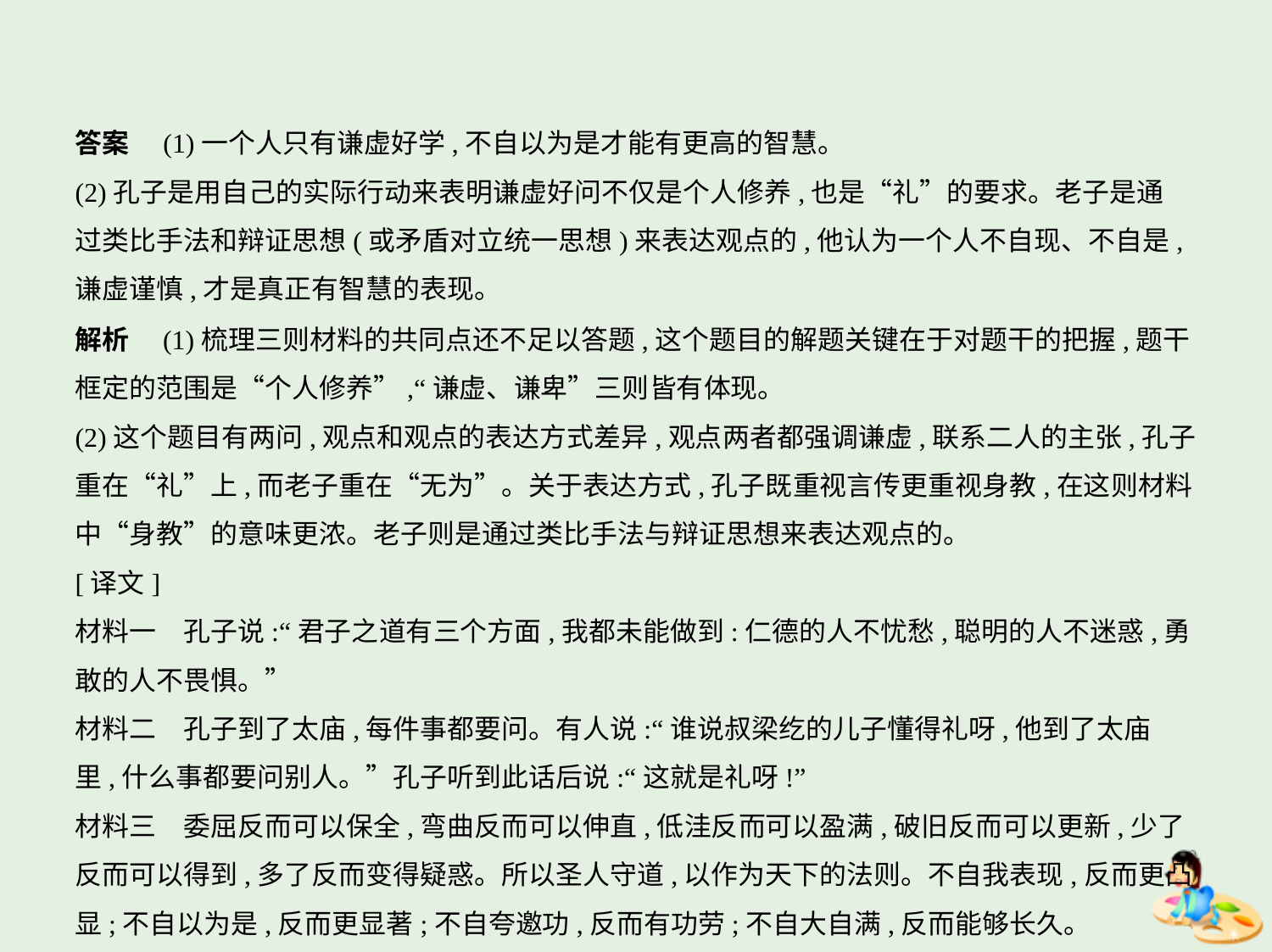

答案　(1)一个人只有谦虚好学,不自以为是才能有更高的智慧。
(2)孔子是用自己的实际行动来表明谦虚好问不仅是个人修养,也是“礼”的要求。老子是通
过类比手法和辩证思想(或矛盾对立统一思想)来表达观点的,他认为一个人不自现、不自是,
谦虚谨慎,才是真正有智慧的表现。
解析　(1)梳理三则材料的共同点还不足以答题,这个题目的解题关键在于对题干的把握,题干
框定的范围是“个人修养”,“谦虚、谦卑”三则皆有体现。
(2)这个题目有两问,观点和观点的表达方式差异,观点两者都强调谦虚,联系二人的主张,孔子
重在“礼”上,而老子重在“无为”。关于表达方式,孔子既重视言传更重视身教,在这则材料
中“身教”的意味更浓。老子则是通过类比手法与辩证思想来表达观点的。
[译文]
材料一　孔子说:“君子之道有三个方面,我都未能做到:仁德的人不忧愁,聪明的人不迷惑,勇
敢的人不畏惧。”
材料二　孔子到了太庙,每件事都要问。有人说:“谁说叔梁纥的儿子懂得礼呀,他到了太庙
里,什么事都要问别人。”孔子听到此话后说:“这就是礼呀!”
材料三　委屈反而可以保全,弯曲反而可以伸直,低洼反而可以盈满,破旧反而可以更新,少了
反而可以得到,多了反而变得疑惑。所以圣人守道,以作为天下的法则。不自我表现,反而更凸
显;不自以为是,反而更显著;不自夸邀功,反而有功劳;不自大自满,反而能够长久。